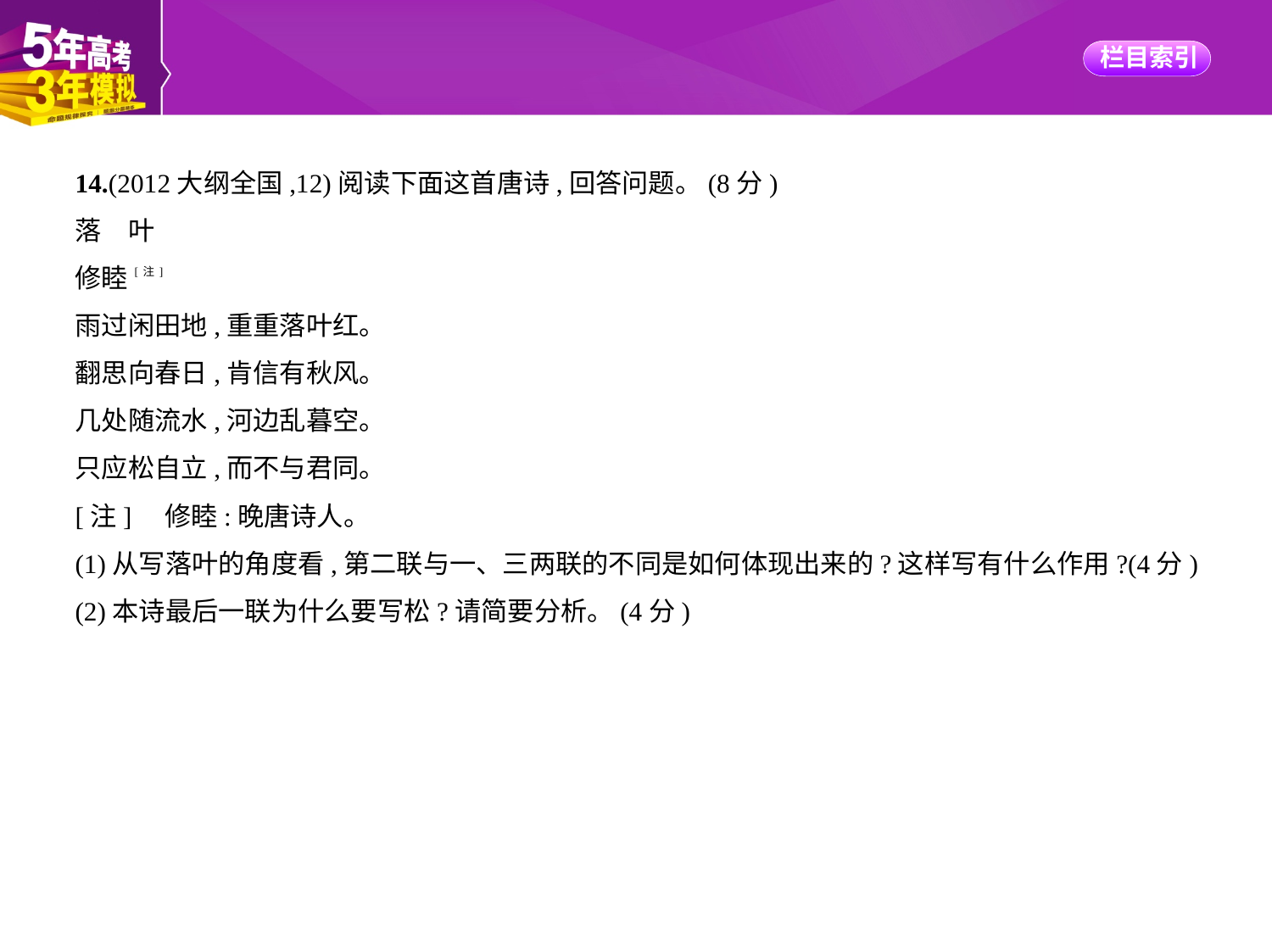

14.(2012大纲全国,12)阅读下面这首唐诗,回答问题。(8分)
落　叶
修睦[注]
雨过闲田地,重重落叶红。
翻思向春日,肯信有秋风。
几处随流水,河边乱暮空。
只应松自立,而不与君同。
[注]    修睦:晚唐诗人。
(1)从写落叶的角度看,第二联与一、三两联的不同是如何体现出来的?这样写有什么作用?(4分)
(2)本诗最后一联为什么要写松?请简要分析。(4分)